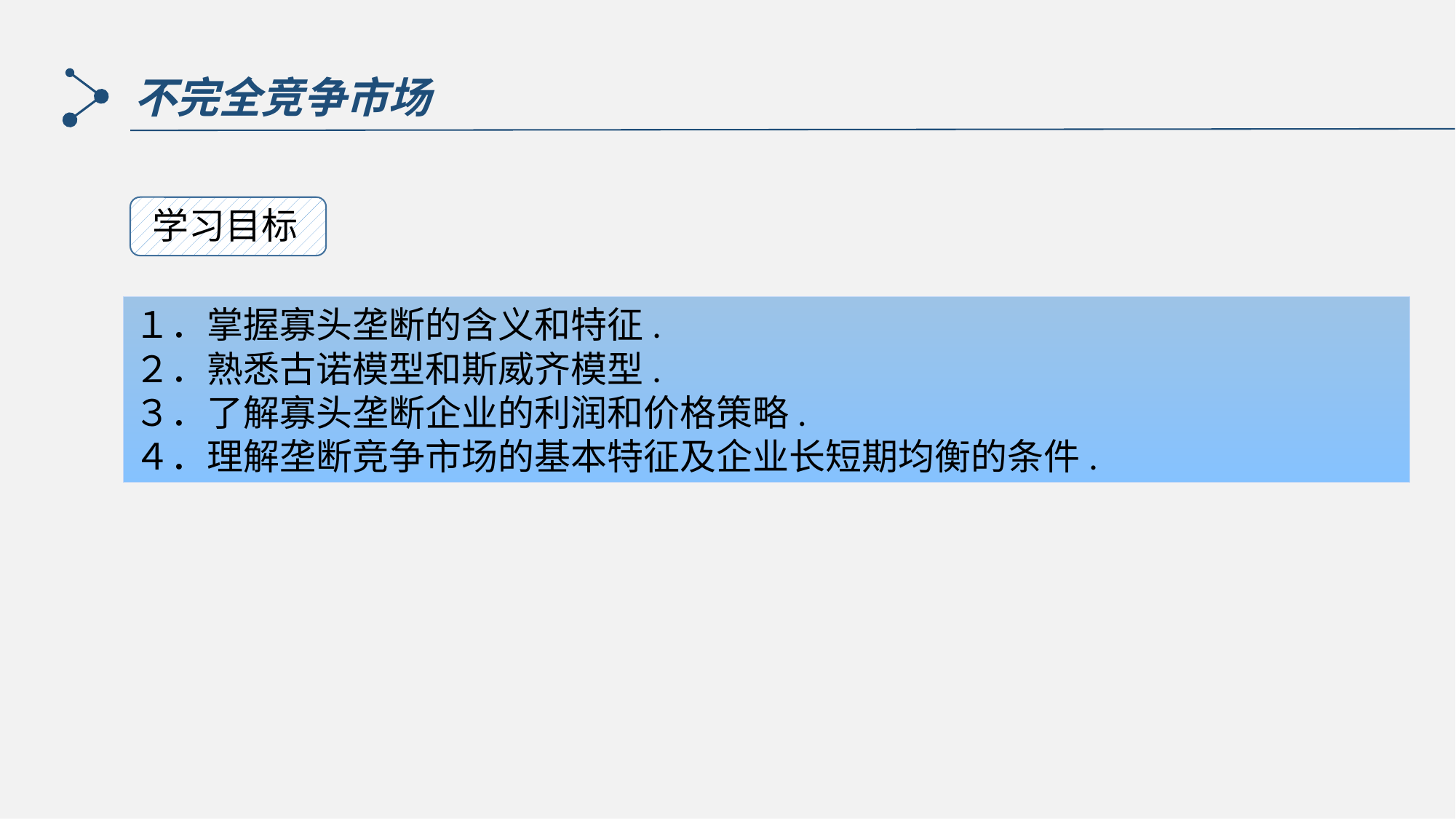

不完全竞争市场

学习目标
１．掌握寡头垄断的含义和特征.
２．熟悉古诺模型和斯威齐模型.
３．了解寡头垄断企业的利润和价格策略.
４．理解垄断竞争市场的基本特征及企业长短期均衡的条件.